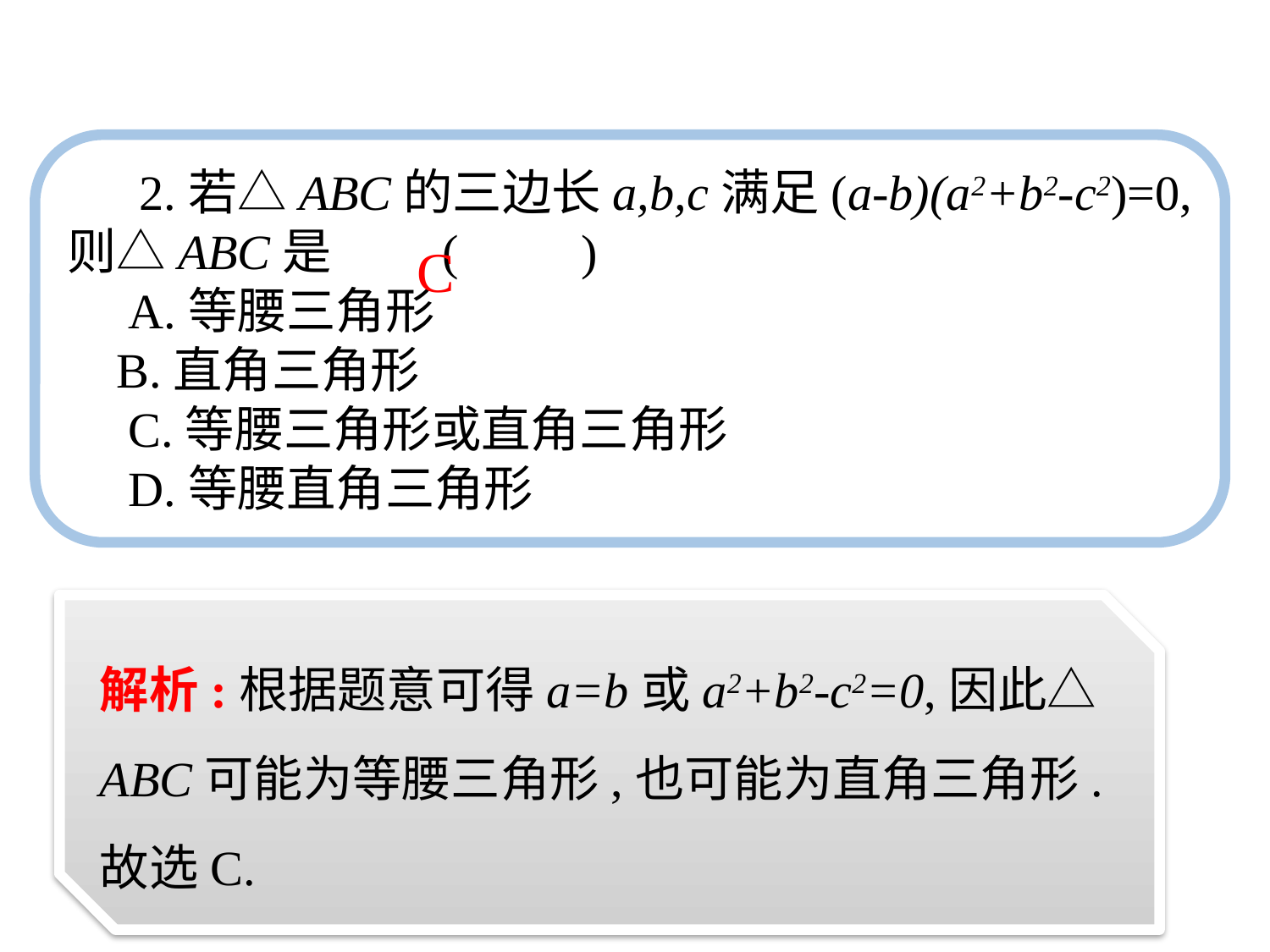

2.若△ABC的三边长a,b,c满足(a-b)(a2+b2-c2)=0,则△ABC是　　(　　)
　A.等腰三角形
    B.直角三角形
　C.等腰三角形或直角三角形
　D.等腰直角三角形
C
解析:根据题意可得a=b或a2+b2-c2=0,因此△ABC可能为等腰三角形,也可能为直角三角形.故选C.